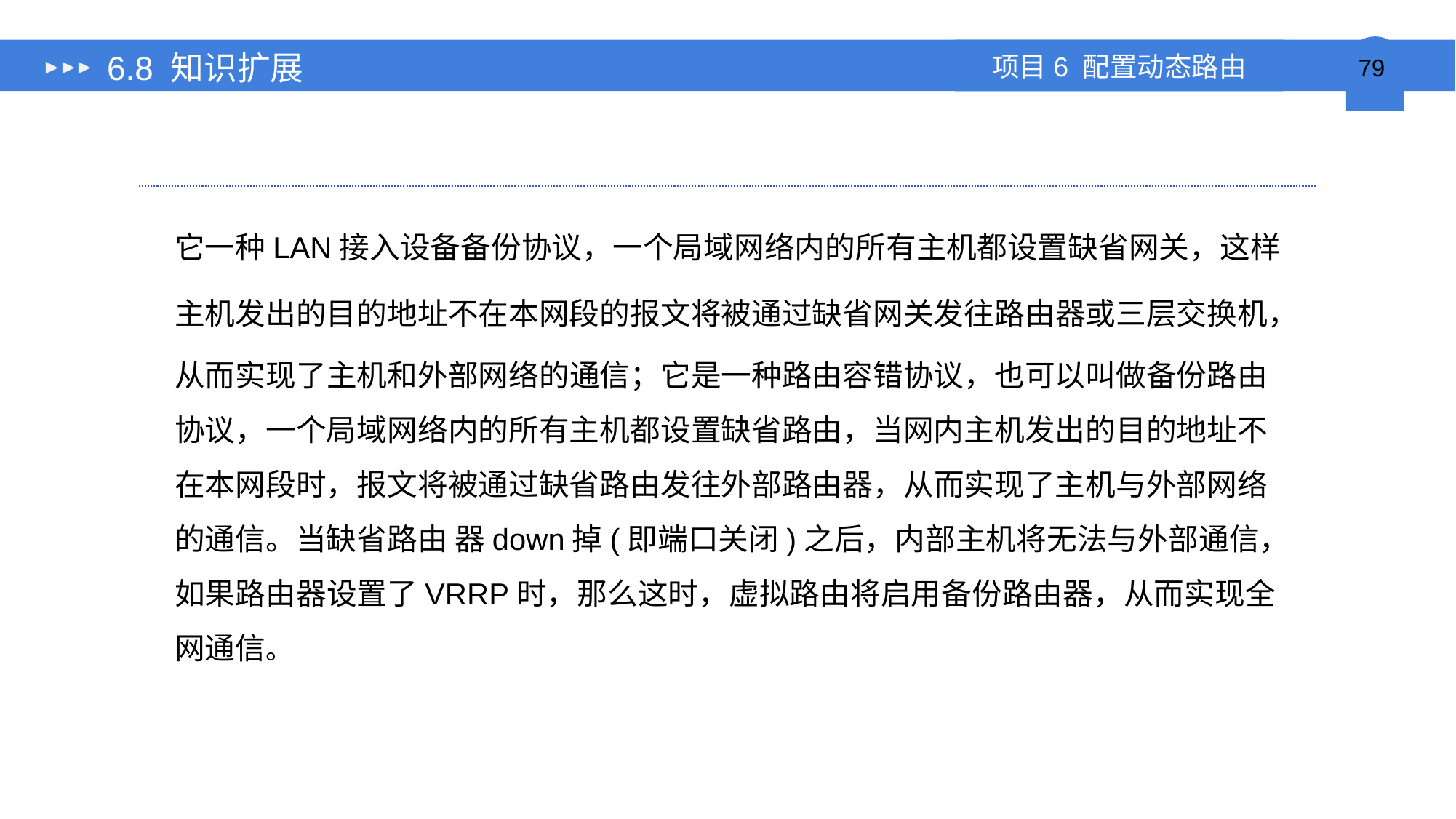

# 6.8 知识扩展

它一种LAN接入设备备份协议，一个局域网络内的所有主机都设置缺省网关，这样主机发出的目的地址不在本网段的报文将被通过缺省网关发往路由器或三层交换机，从而实现了主机和外部网络的通信；它是一种路由容错协议，也可以叫做备份路由协议，一个局域网络内的所有主机都设置缺省路由，当网内主机发出的目的地址不在本网段时，报文将被通过缺省路由发往外部路由器，从而实现了主机与外部网络的通信。当缺省路由 器down掉(即端口关闭)之后，内部主机将无法与外部通信，如果路由器设置了VRRP时，那么这时，虚拟路由将启用备份路由器，从而实现全网通信。